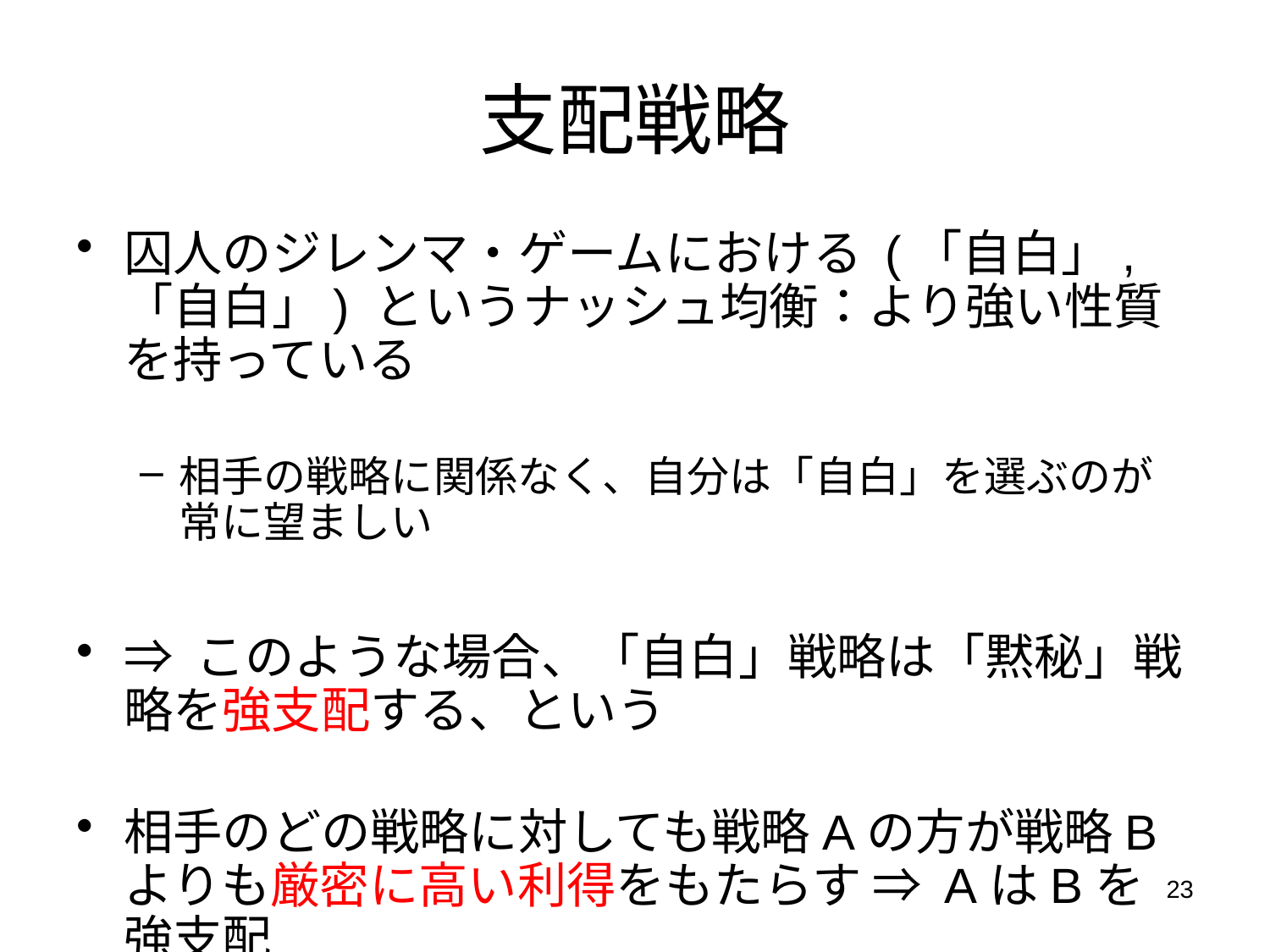

支配戦略
囚人のジレンマ・ゲームにおける (「自白」,「自白」) というナッシュ均衡：より強い性質を持っている

相手の戦略に関係なく、自分は「自白」を選ぶのが常に望ましい

⇒ このような場合、「自白」戦略は「黙秘」戦略を強支配する、という

相手のどの戦略に対しても戦略Aの方が戦略Bよりも厳密に高い利得をもたらす ⇒ AはBを強支配
23